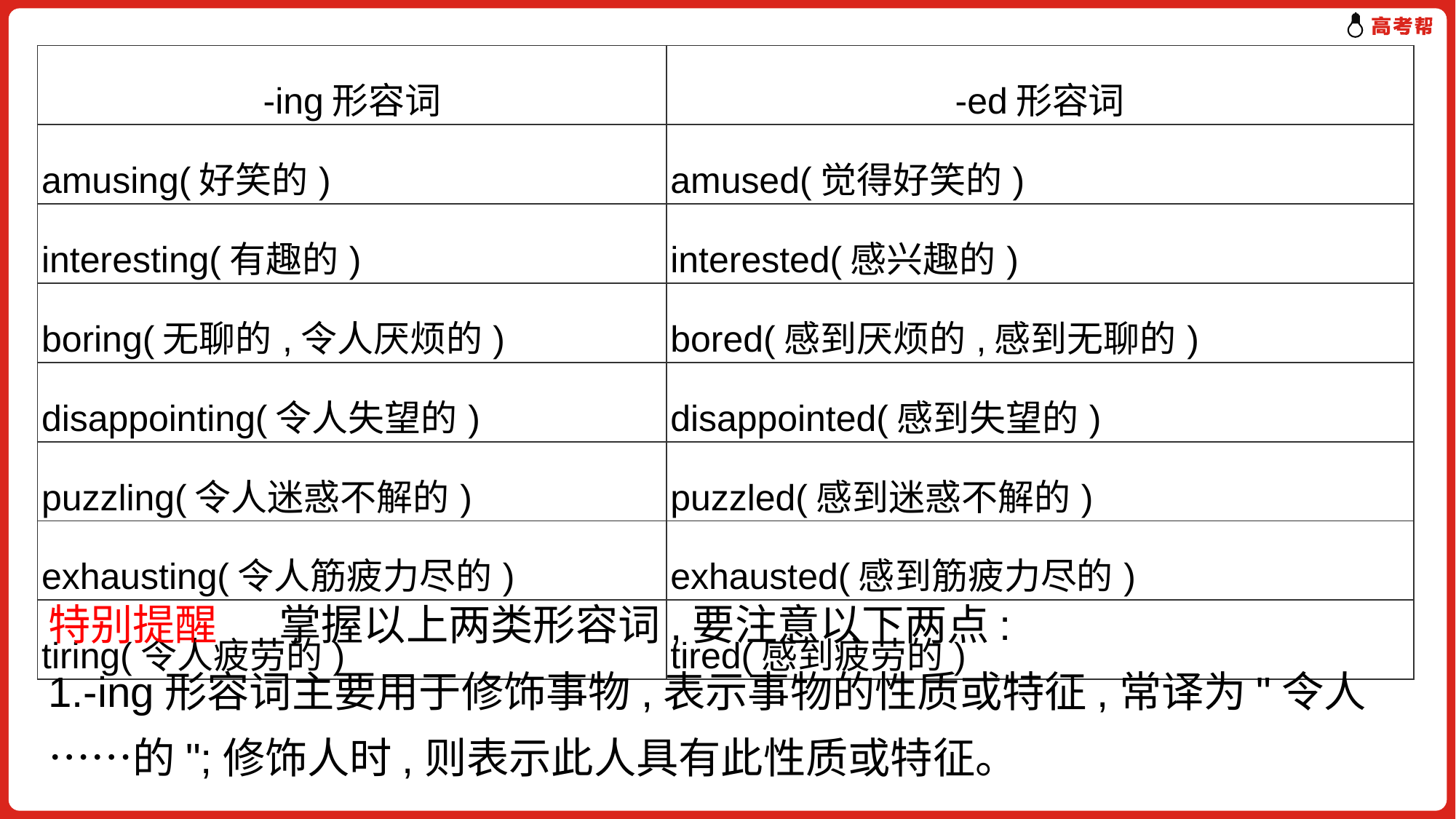

| -ing形容词 | -ed形容词 |
| --- | --- |
| amusing(好笑的) | amused(觉得好笑的) |
| interesting(有趣的) | interested(感兴趣的) |
| boring(无聊的,令人厌烦的) | bored(感到厌烦的,感到无聊的) |
| disappointing(令人失望的) | disappointed(感到失望的) |
| puzzling(令人迷惑不解的) | puzzled(感到迷惑不解的) |
| exhausting(令人筋疲力尽的) | exhausted(感到筋疲力尽的) |
| tiring(令人疲劳的) | tired(感到疲劳的) |
特别提醒　  掌握以上两类形容词,要注意以下两点:
1.-ing形容词主要用于修饰事物,表示事物的性质或特征,常译为"令人……的";修饰人时,则表示此人具有此性质或特征。